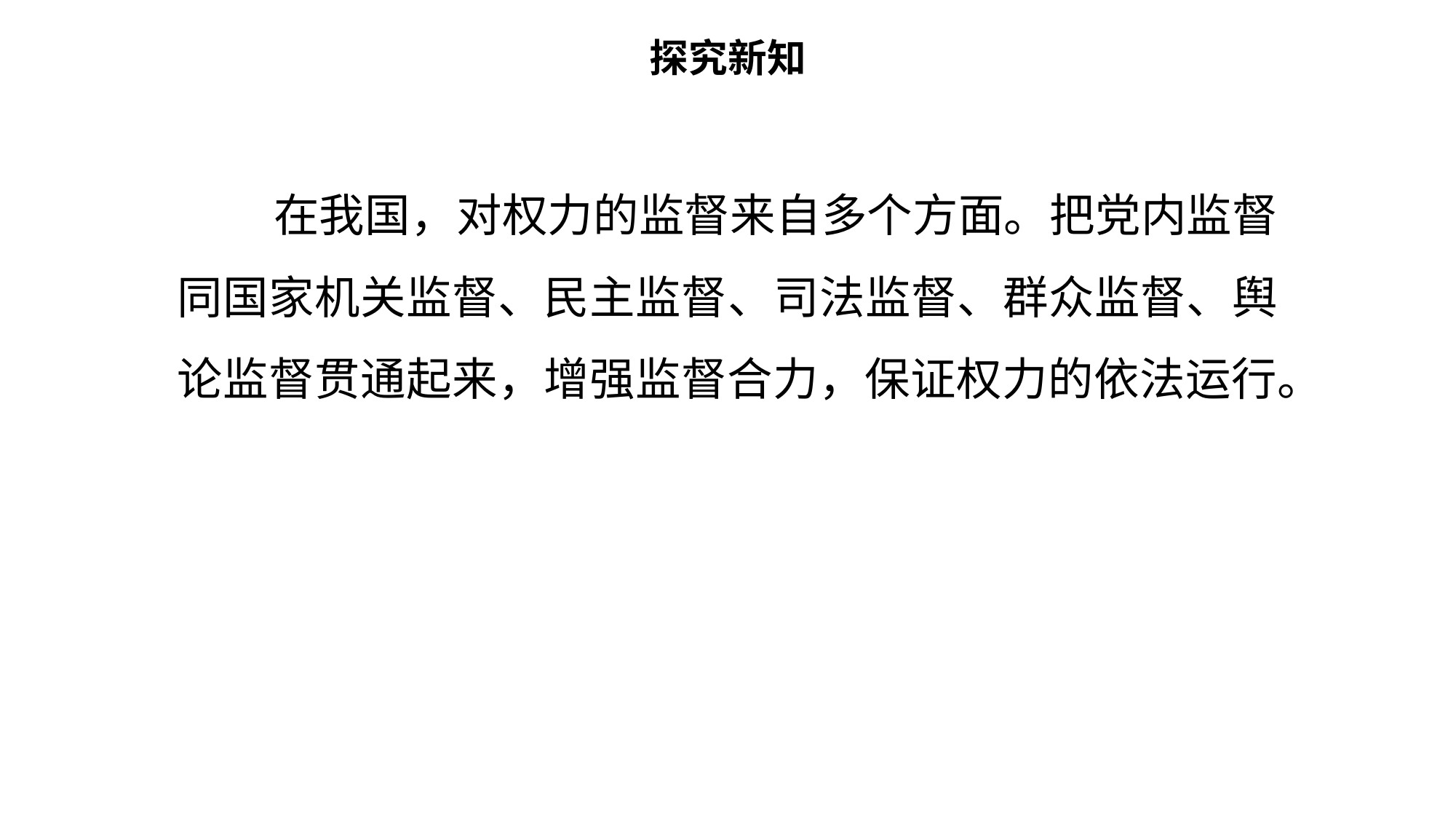

# 探究新知
在我国，对权力的监督来自多个方面。把党内监督同国家机关监督、民主监督、司法监督、群众监督、舆论监督贯通起来，增强监督合力，保证权力的依法运行。